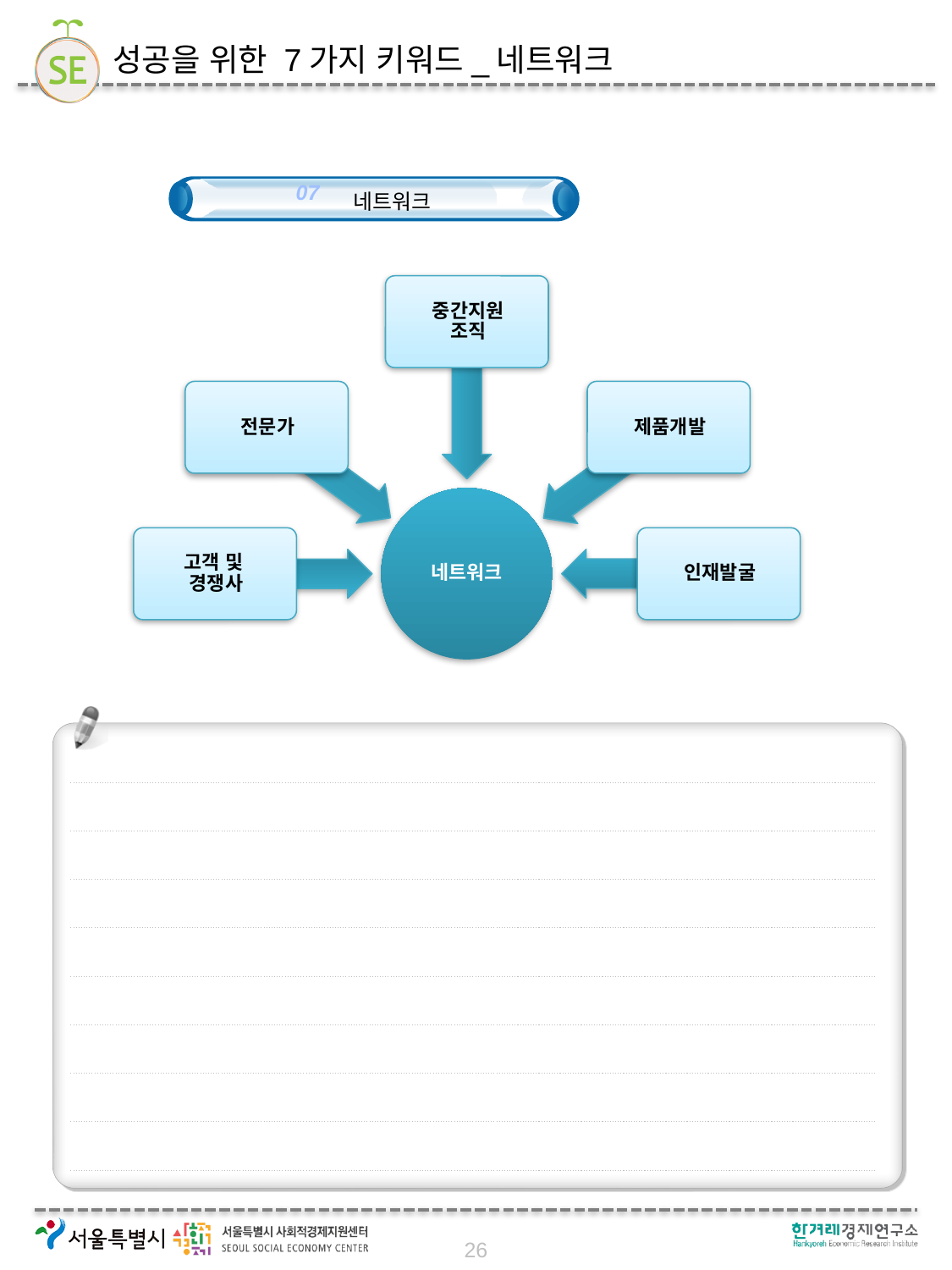

# 성공을 위한 7가지 키워드_네트워크
07

네트워크
네트워크
고객 및
경쟁사
전문가
중간지원
조직
제품개발
인재발굴
26